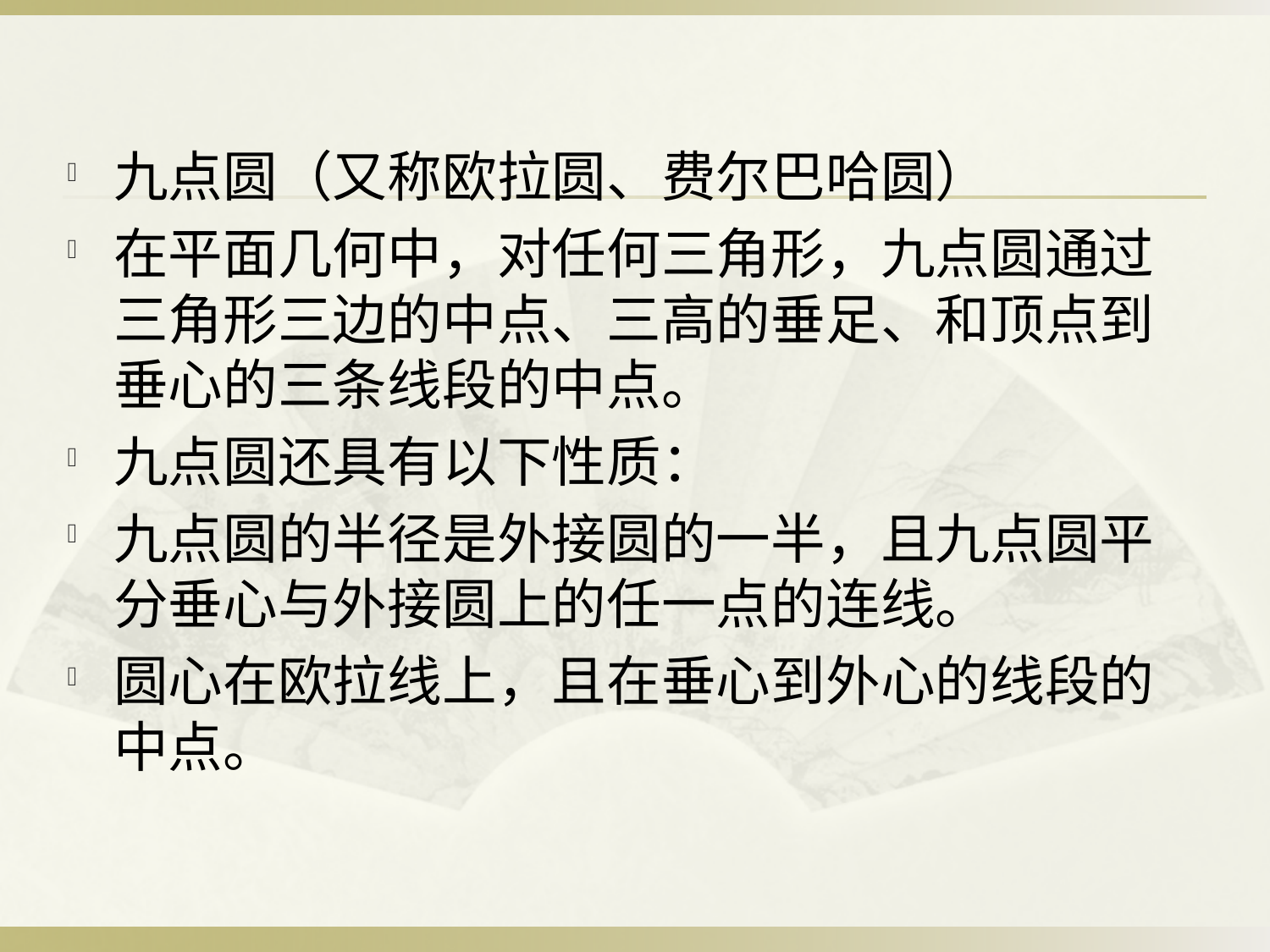

九点圆（又称欧拉圆、费尔巴哈圆）
在平面几何中，对任何三角形，九点圆通过三角形三边的中点、三高的垂足、和顶点到垂心的三条线段的中点。
九点圆还具有以下性质：
九点圆的半径是外接圆的一半，且九点圆平分垂心与外接圆上的任一点的连线。
圆心在欧拉线上，且在垂心到外心的线段的中点。